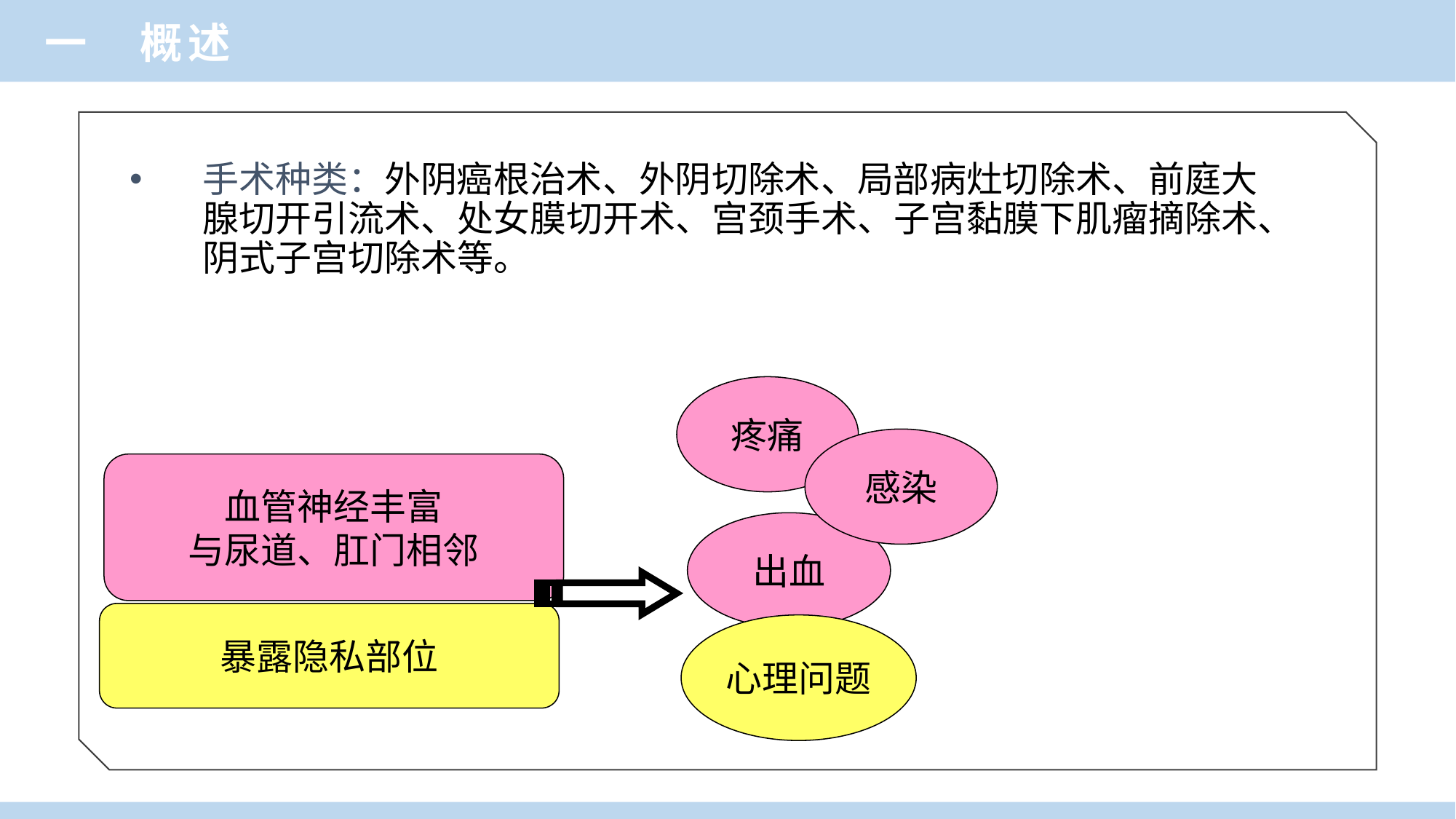

一   概述

手术种类：外阴癌根治术、外阴切除术、局部病灶切除术、前庭大腺切开引流术、处女膜切开术、宫颈手术、子宫黏膜下肌瘤摘除术、阴式子宫切除术等。
疼痛
感染
出血
血管神经丰富
与尿道、肛门相邻

暴露隐私部位
心理问题